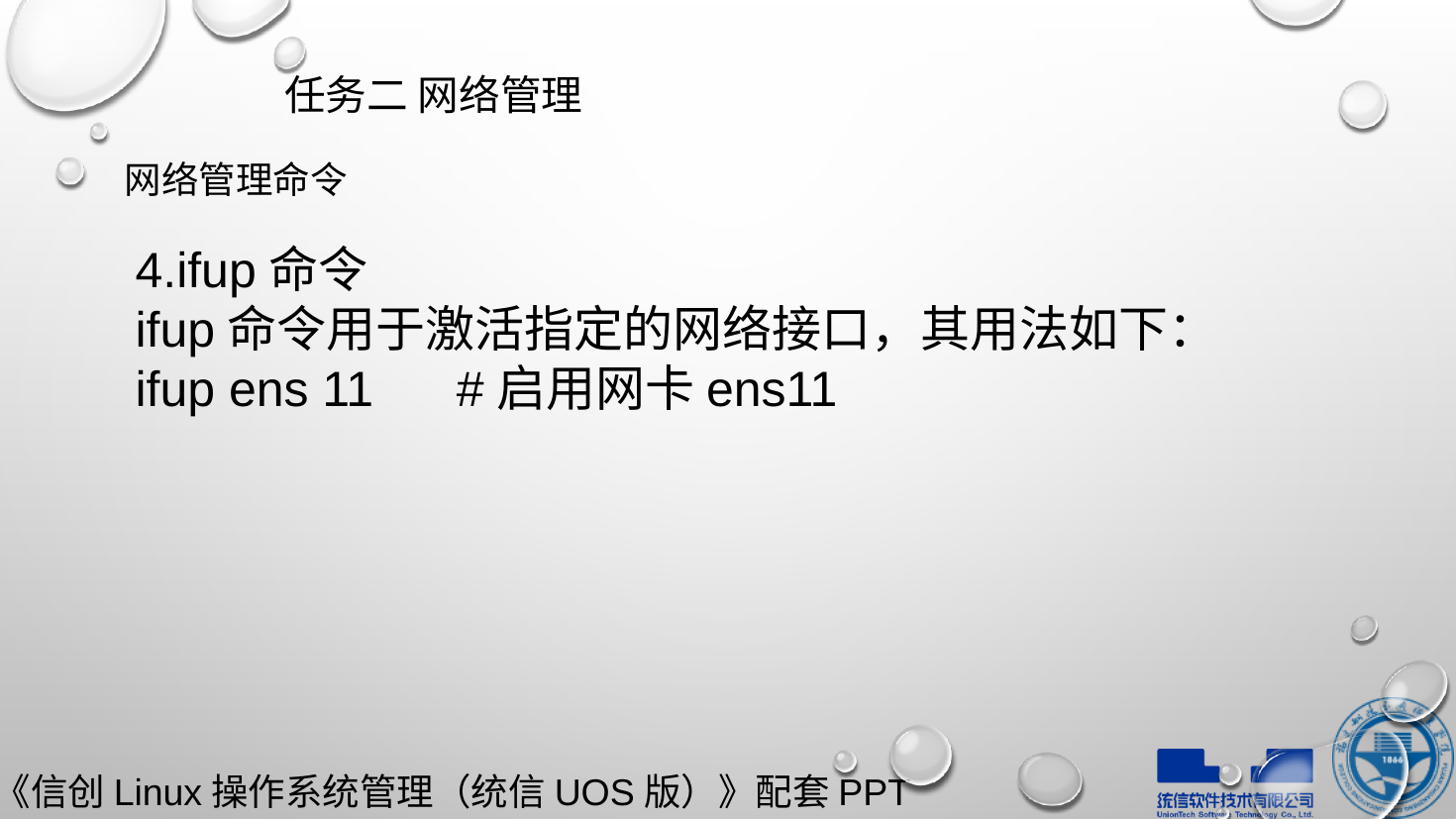

任务二 网络管理
网络管理命令
4.ifup命令
ifup命令用于激活指定的网络接口，其用法如下：
ifup ens 11      #启用网卡ens11